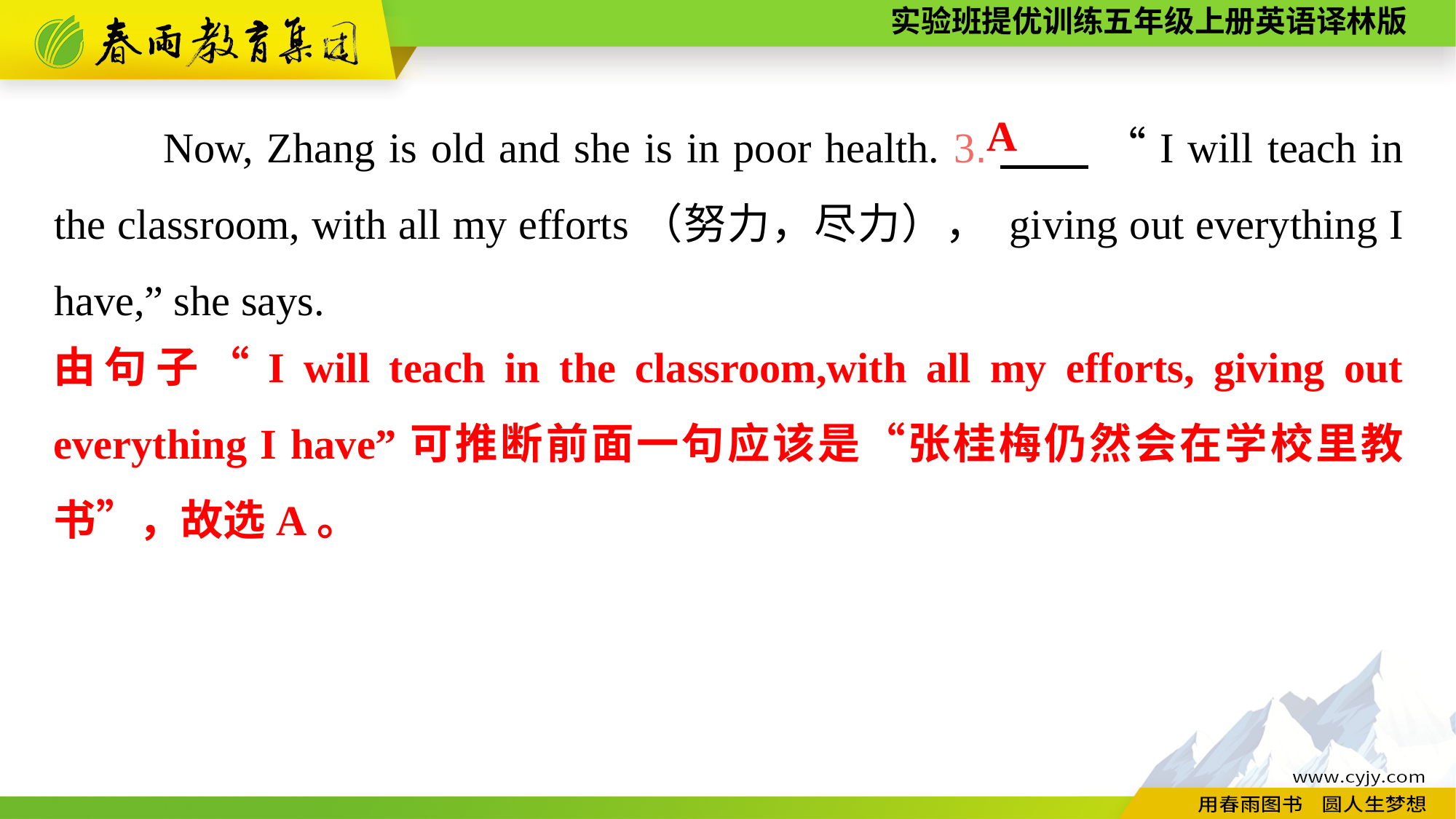

Now, Zhang is old and she is in poor health. 3.　　 “I will teach in the classroom, with all my efforts（努力，尽力）， giving out everything I have,” she says.
A
由句子“I will teach in the classroom,with all my efforts, giving out everything I have”可推断前面一句应该是“张桂梅仍然会在学校里教书”，故选A。